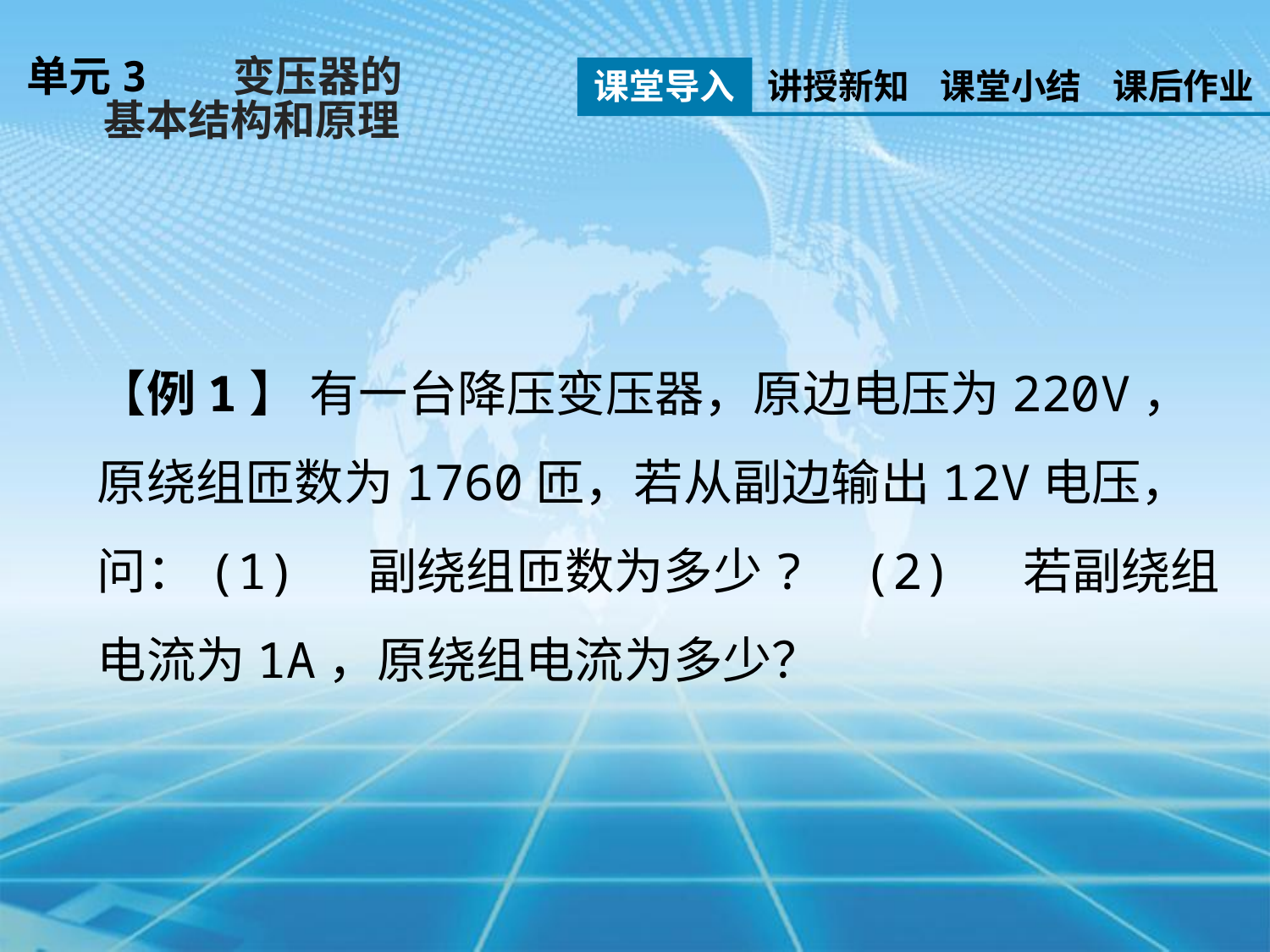

单元3   变压器的
       基本结构和原理
课堂导入
讲授新知
课堂小结
课后作业
【例1】 有一台降压变压器，原边电压为220V，原绕组匝数为1760匝，若从副边输出12V电压，问：(1)  副绕组匝数为多少?  (2)  若副绕组电流为1A，原绕组电流为多少？